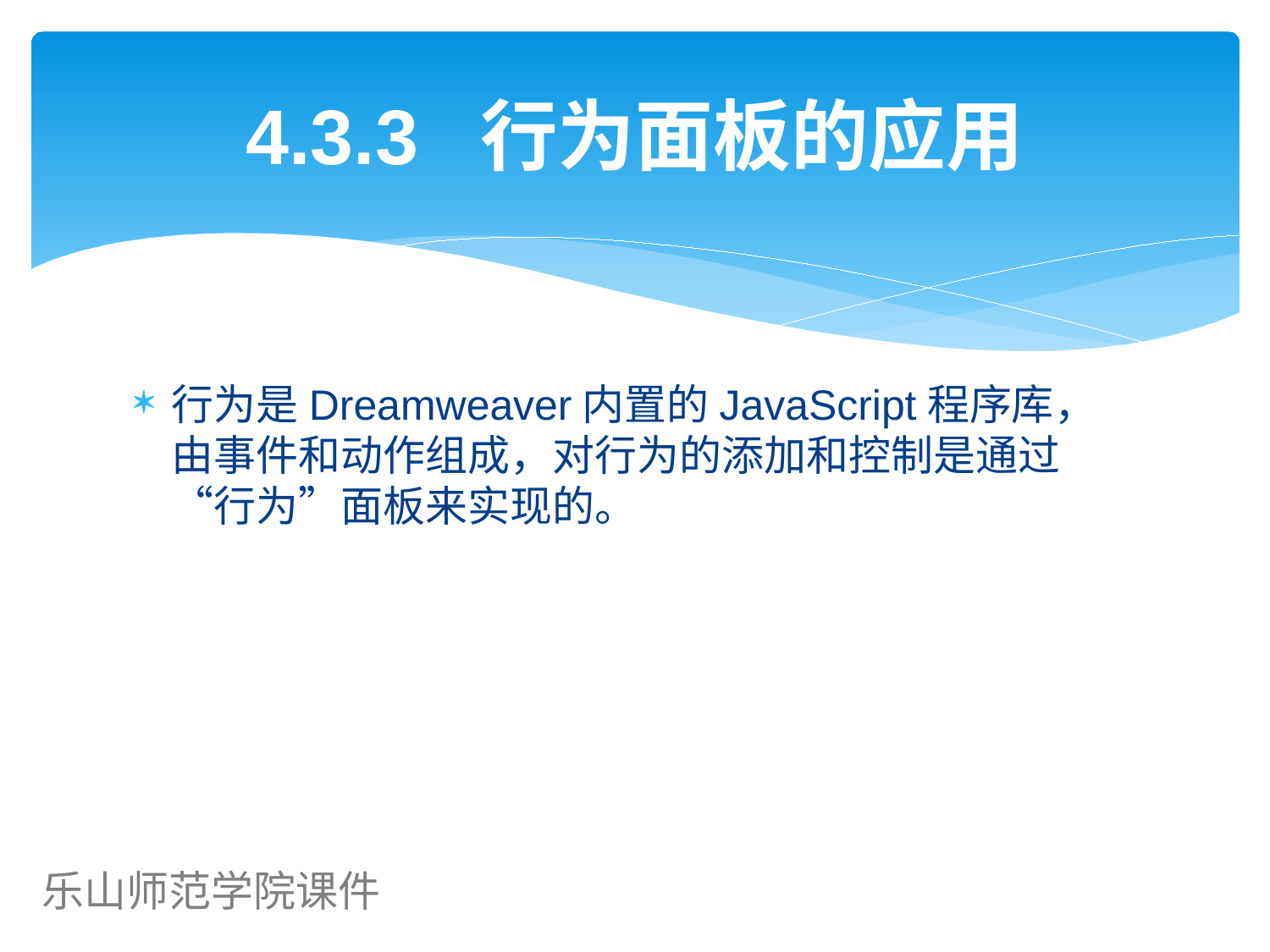

# 4.3.3  行为面板的应用
行为是Dreamweaver内置的JavaScript程序库，由事件和动作组成，对行为的添加和控制是通过“行为”面板来实现的。